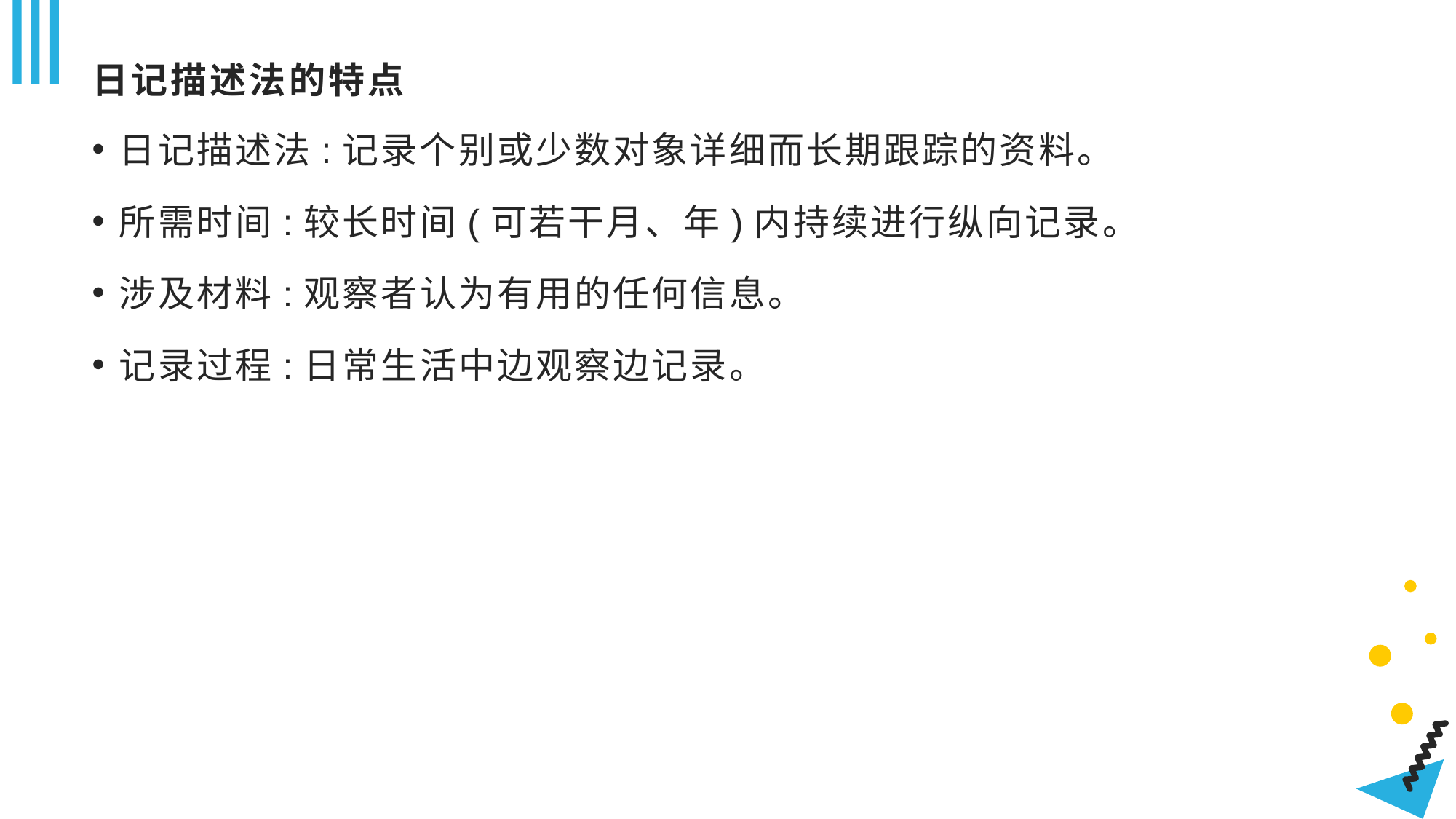

# 日记描述法的特点
日记描述法:记录个别或少数对象详细而长期跟踪的资料。
所需时间:较长时间(可若干月、年)内持续进行纵向记录。
涉及材料:观察者认为有用的任何信息。
记录过程:日常生活中边观察边记录。